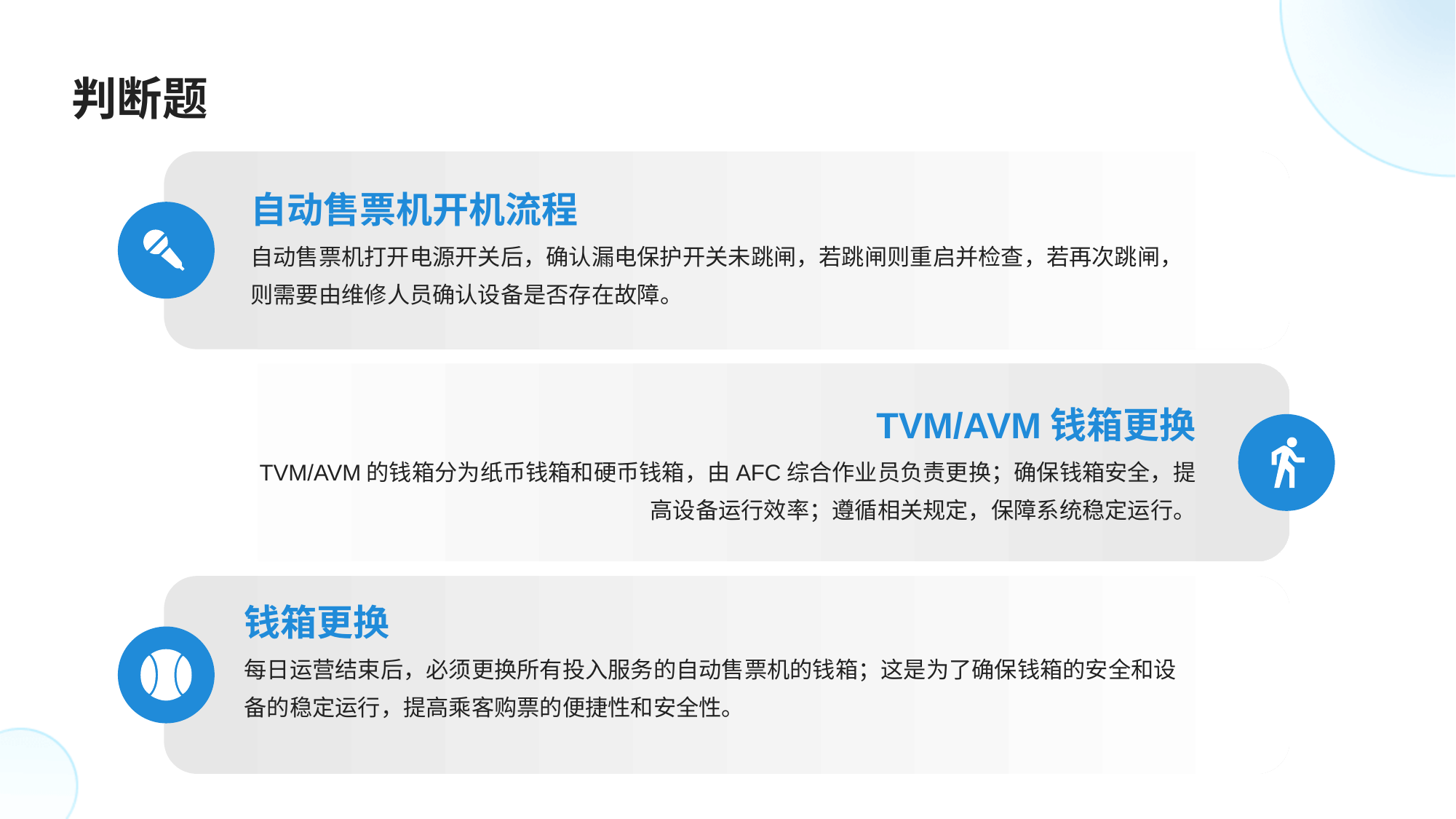

判断题

自动售票机开机流程

自动售票机打开电源开关后，确认漏电保护开关未跳闸，若跳闸则重启并检查，若再次跳闸，则需要由维修人员确认设备是否存在故障。

TVM/AVM钱箱更换

TVM/AVM的钱箱分为纸币钱箱和硬币钱箱，由AFC综合作业员负责更换；确保钱箱安全，提高设备运行效率；遵循相关规定，保障系统稳定运行。

钱箱更换

每日运营结束后，必须更换所有投入服务的自动售票机的钱箱；这是为了确保钱箱的安全和设备的稳定运行，提高乘客购票的便捷性和安全性。